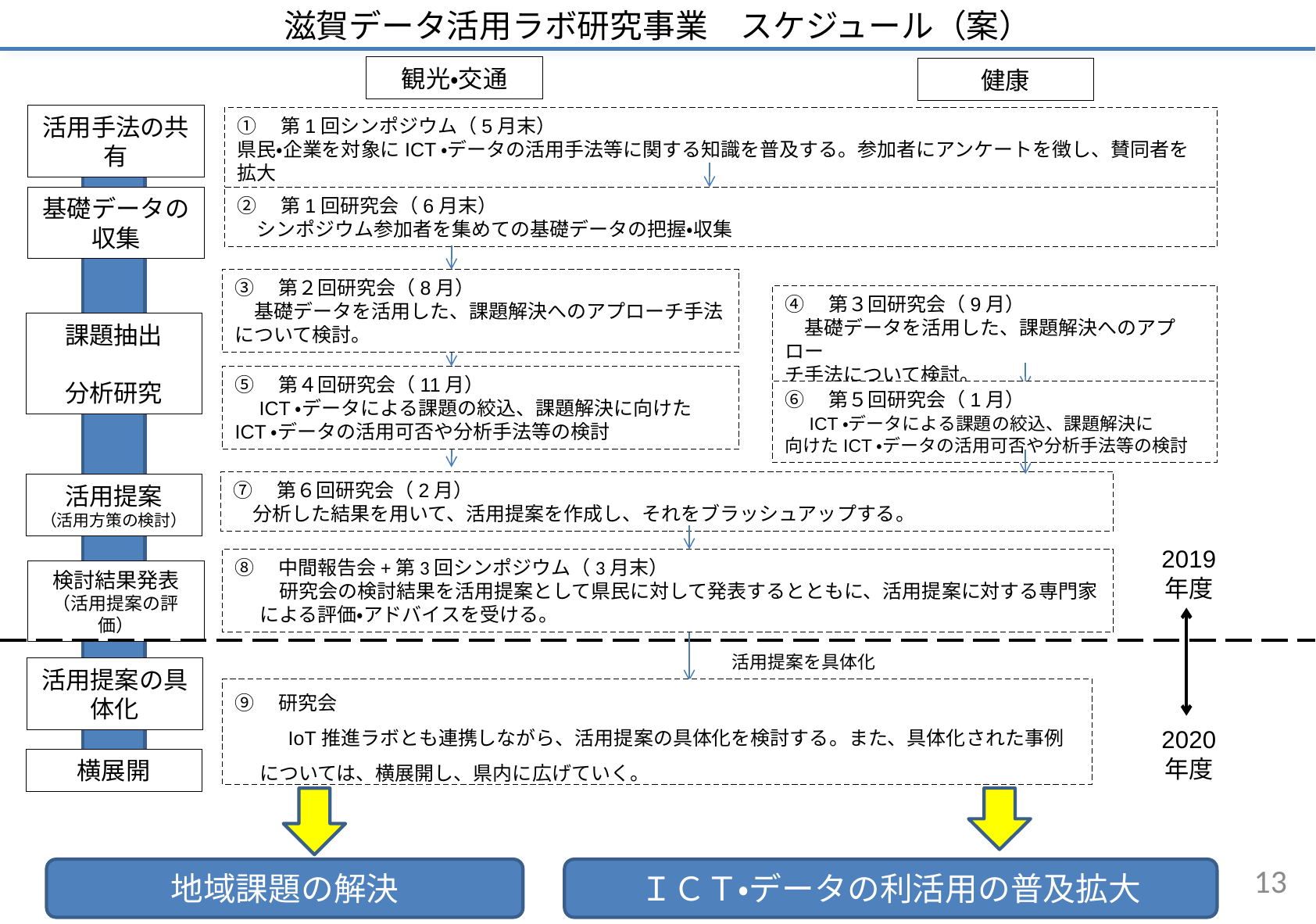

# 滋賀データ活用ラボ研究事業　スケジュール（案）

観光・交通
健康
活用手法の共有

①　第1回シンポジウム（5月末）
県民・企業を対象にICT・データの活用手法等に関する知識を普及する。参加者にアンケートを徴し、賛同者を拡大
基礎データの
収集
②　第1回研究会（6月末）
　シンポジウム参加者を集めての基礎データの把握・収集
③　第２回研究会（8月）
　基礎データを活用した、課題解決へのアプローチ手法について検討。
④　第３回研究会（9月）
　基礎データを活用した、課題解決へのアプロー
チ手法について検討。
課題抽出

分析研究
⑤　第４回研究会（11月）
　ICT・データによる課題の絞込、課題解決に向けたICT・データの活用可否や分析手法等の検討
⑥　第５回研究会（1月）
　ICT・データによる課題の絞込、課題解決に
向けたICT・データの活用可否や分析手法等の検討
⑦　第６回研究会（2月）
　分析した結果を用いて、活用提案を作成し、それをブラッシュアップする。
活用提案
（活用方策の検討）
2019
年度
⑧　中間報告会+第3回シンポジウム（3月末）
　研究会の検討結果を活用提案として県民に対して発表するとともに、活用提案に対する専門家
による評価・アドバイスを受ける。
検討結果発表
（活用提案の評価）
活用提案を具体化
活用提案の具体化
⑨　研究会
　 IoT推進ラボとも連携しながら、活用提案の具体化を検討する。また、具体化された事例については、横展開し、県内に広げていく。
2020
年度
横展開

13
地域課題の解決
ＩＣＴ・データの利活用の普及拡大